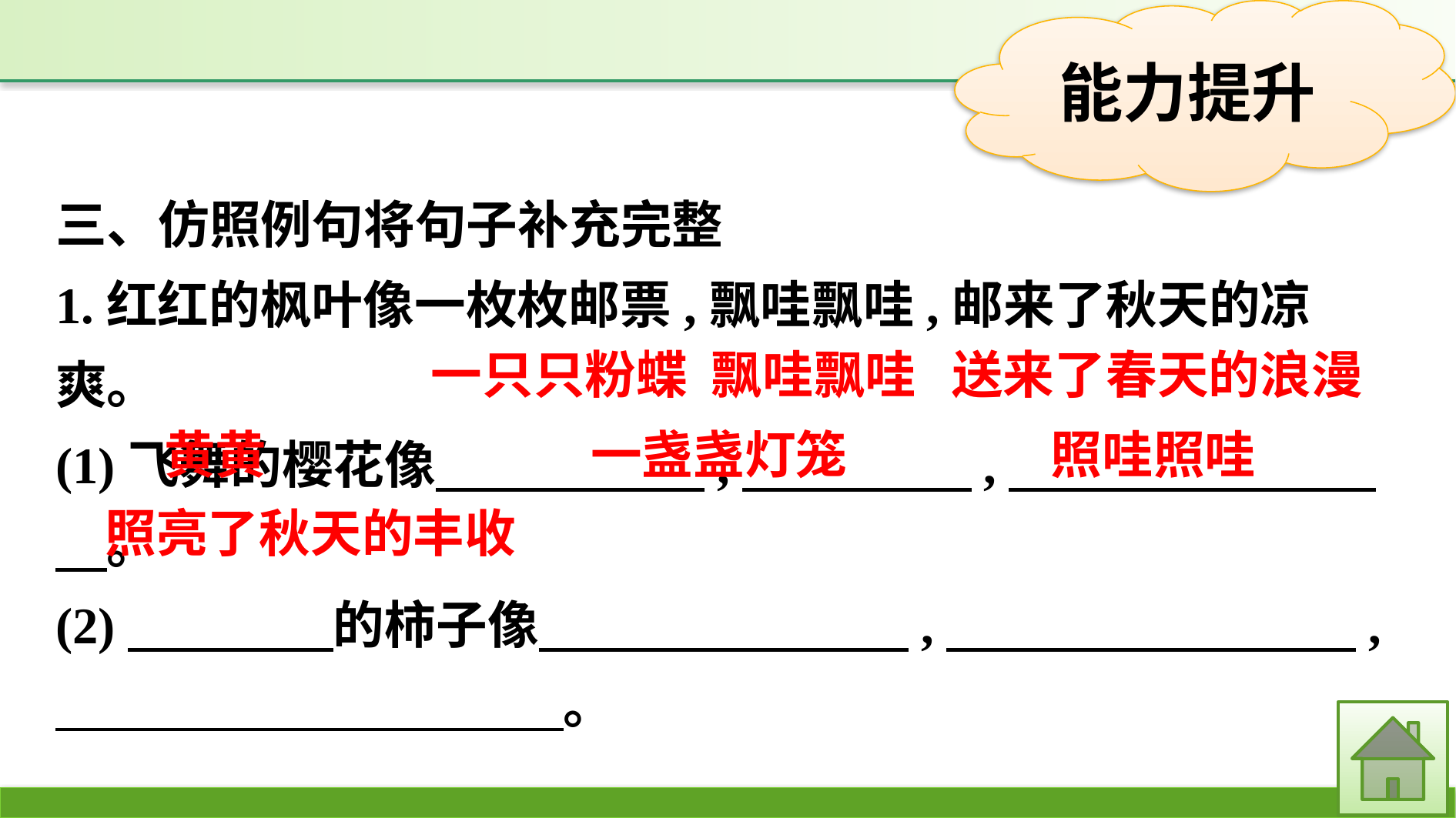

三、仿照例句将句子补充完整
1.红红的枫叶像一枚枚邮票,飘哇飘哇,邮来了秋天的凉爽。
(1)飞舞的樱花像　　　　　 ,　　　　  ,　　　  　   　　　。
(2)　　　　的柿子像　　　              　,　　　             　　,
　　　　　                 　。
一只只粉蝶  飘哇飘哇   送来了春天的浪漫
一盏盏灯笼　             照哇照哇
黄黄
照亮了秋天的丰收